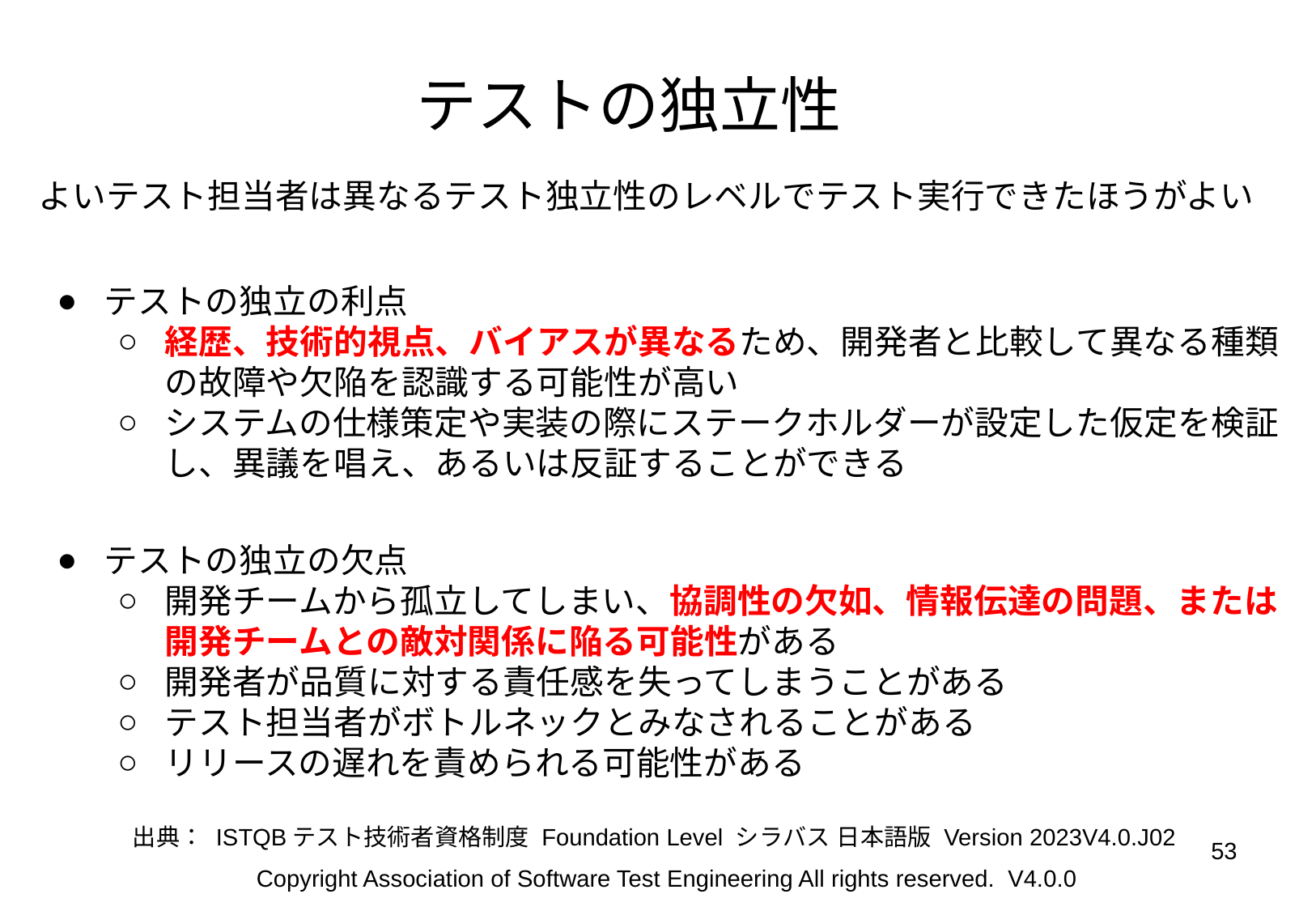

テストの独立性
よいテスト担当者は異なるテスト独立性のレベルでテスト実行できたほうがよい
テストの独立の利点
経歴、技術的視点、バイアスが異なるため、開発者と比較して異なる種類の故障や欠陥を認識する可能性が高い
システムの仕様策定や実装の際にステークホルダーが設定した仮定を検証し、異議を唱え、あるいは反証することができる

テストの独立の欠点
開発チームから孤立してしまい、協調性の欠如、情報伝達の問題、または開発チームとの敵対関係に陥る可能性がある
開発者が品質に対する責任感を失ってしまうことがある
テスト担当者がボトルネックとみなされることがある
リリースの遅れを責められる可能性がある
出典： ISTQBテスト技術者資格制度 Foundation Level シラバス 日本語版 Version 2023V4.0.J02
53
Copyright Association of Software Test Engineering All rights reserved.  V4.0.0